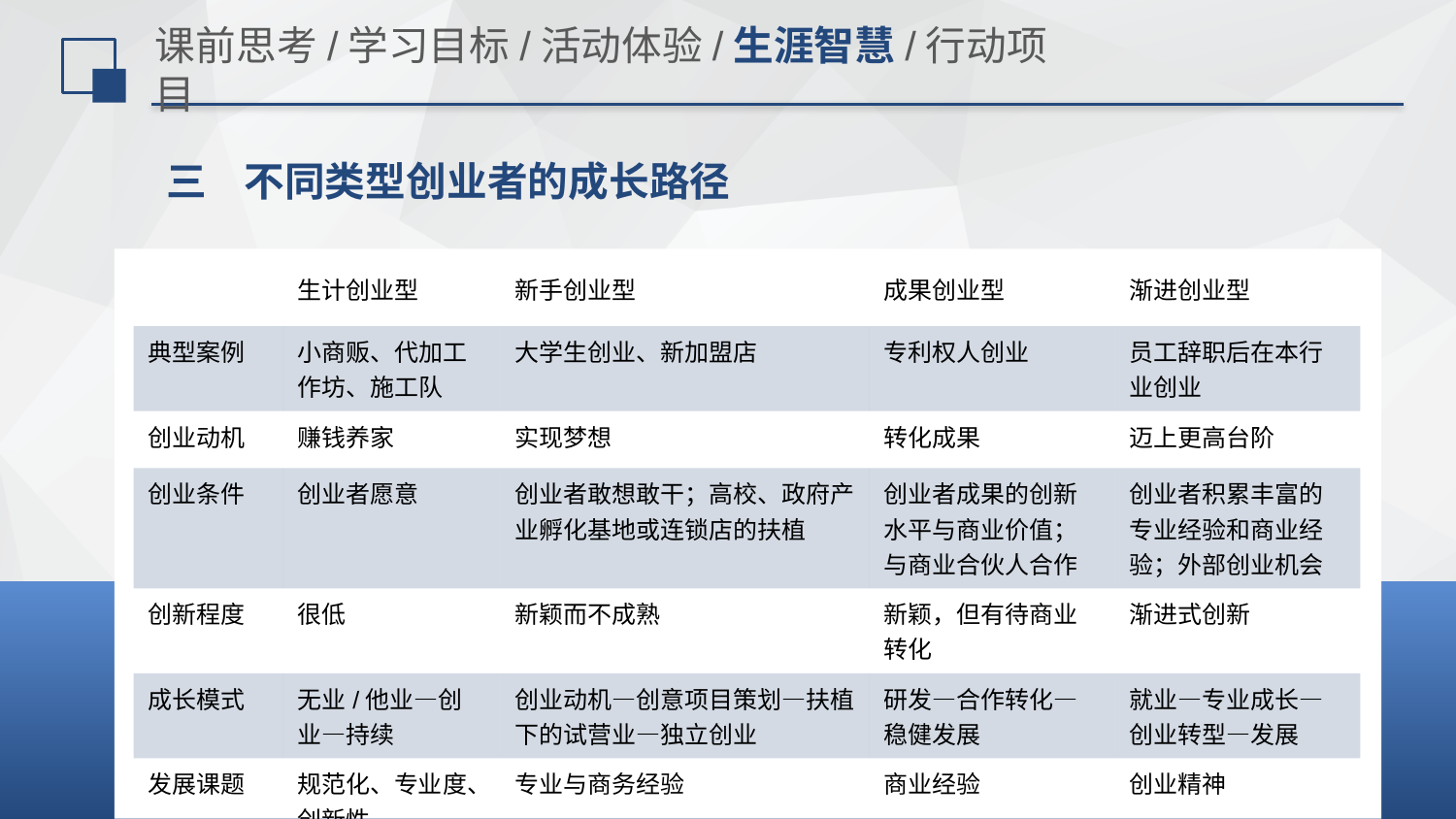

# 课前思考/学习目标/活动体验/生涯智慧/行动项目
 三    不同类型创业者的成长路径

|  | 生计创业型 | 新手创业型 | 成果创业型 | 渐进创业型 |
| --- | --- | --- | --- | --- |
| 典型案例 | 小商贩、代加工作坊、施工队 | 大学生创业、新加盟店 | 专利权人创业 | 员工辞职后在本行业创业 |
| 创业动机 | 赚钱养家 | 实现梦想 | 转化成果 | 迈上更高台阶 |
| 创业条件 | 创业者愿意 | 创业者敢想敢干；高校、政府产业孵化基地或连锁店的扶植 | 创业者成果的创新水平与商业价值；与商业合伙人合作 | 创业者积累丰富的专业经验和商业经验；外部创业机会 |
| 创新程度 | 很低 | 新颖而不成熟 | 新颖，但有待商业转化 | 渐进式创新 |
| 成长模式 | 无业/他业—创业—持续 | 创业动机—创意项目策划—扶植下的试营业—独立创业 | 研发—合作转化—稳健发展 | 就业—专业成长—创业转型—发展 |
| 发展课题 | 规范化、专业度、创新性 | 专业与商务经验 | 商业经验 | 创业精神 |